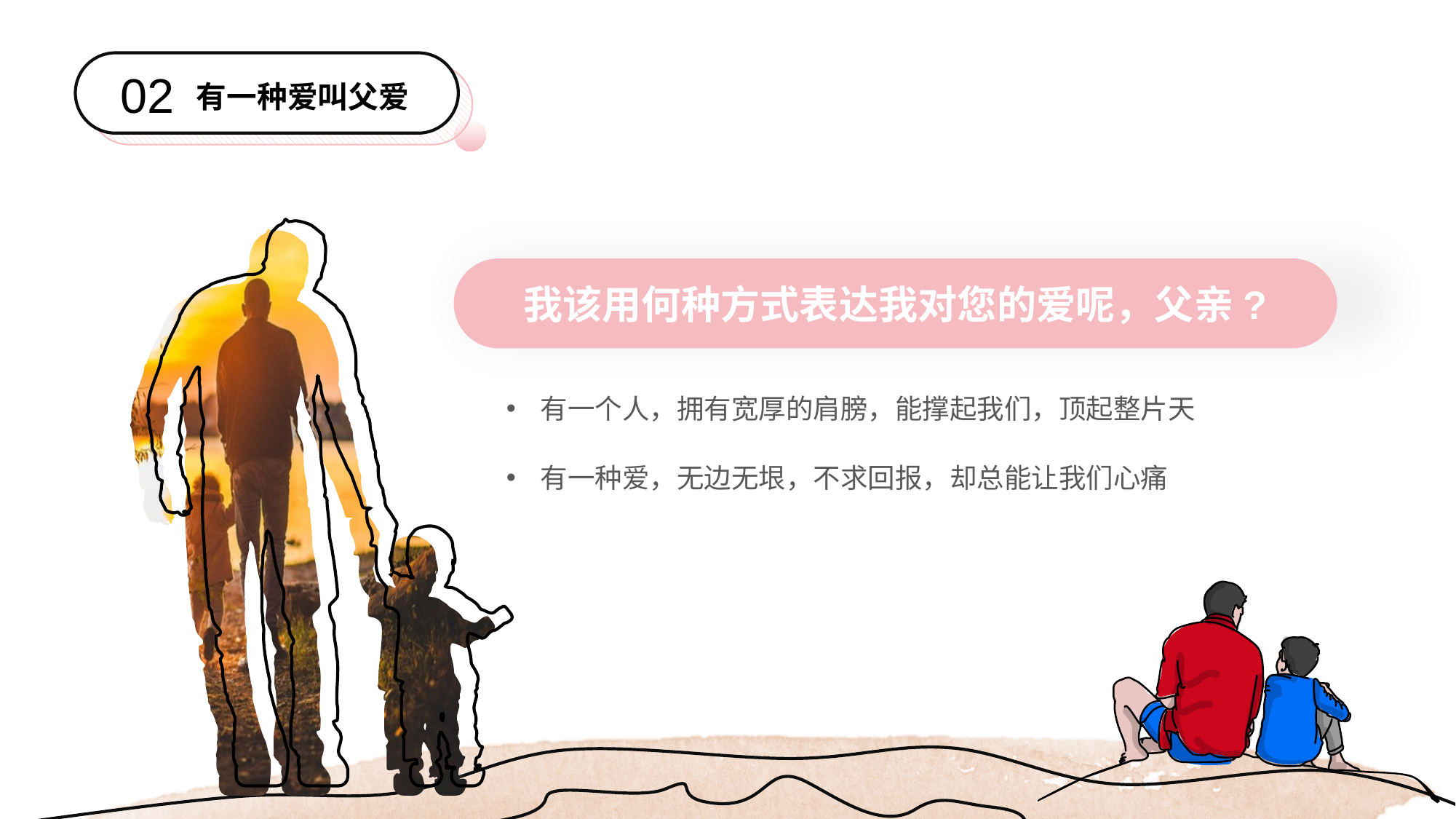

02

有一种爱叫父爱

我该用何种方式表达我对您的爱呢，父亲?
有一个人，拥有宽厚的肩膀，能撑起我们，顶起整片天
有一种爱，无边无垠，不求回报，却总能让我们心痛